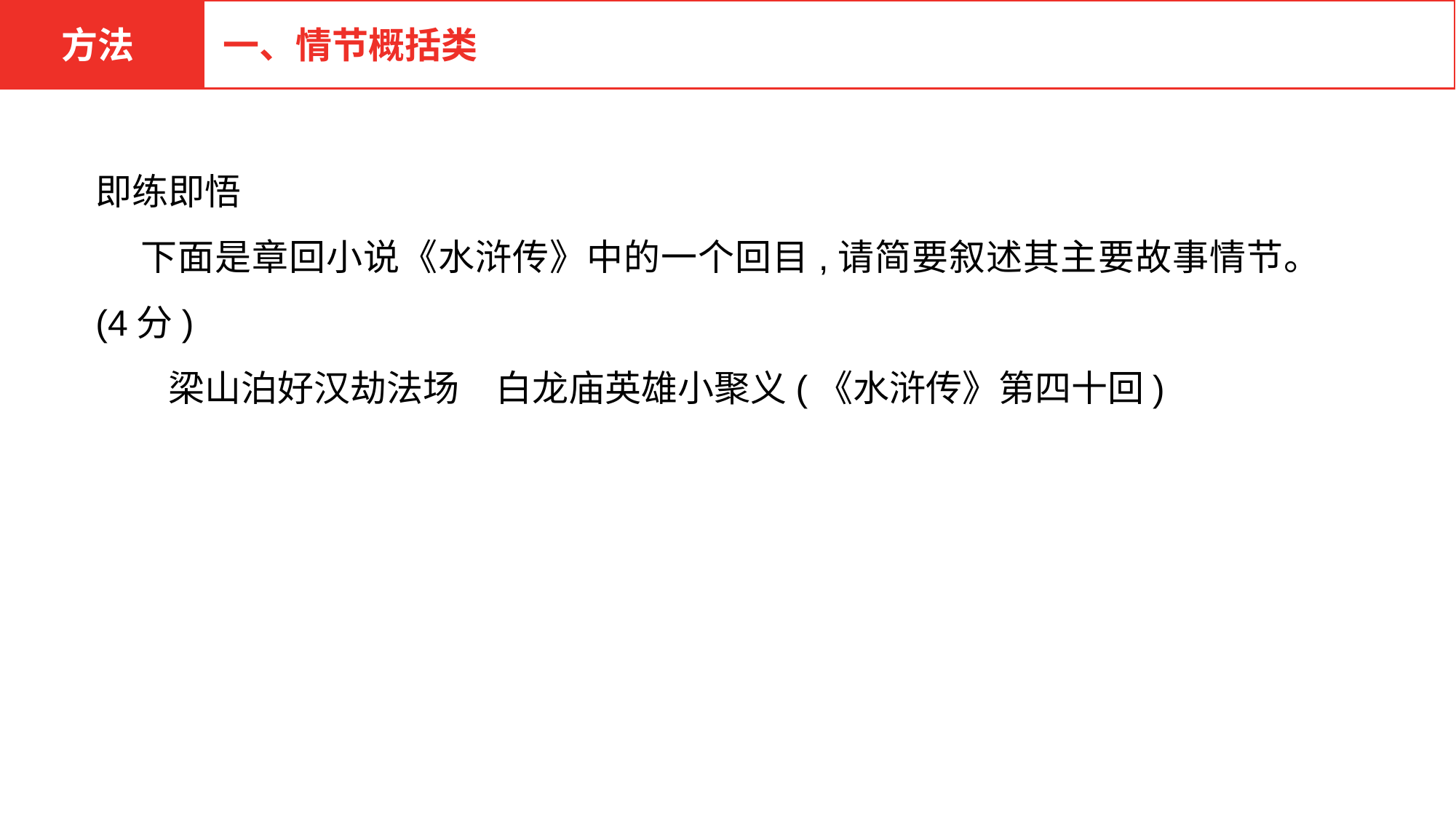

方法
一、情节概括类
即练即悟
    下面是章回小说《水浒传》中的一个回目,请简要叙述其主要故事情节。(4分)
　　梁山泊好汉劫法场　白龙庙英雄小聚义(《水浒传》第四十回)